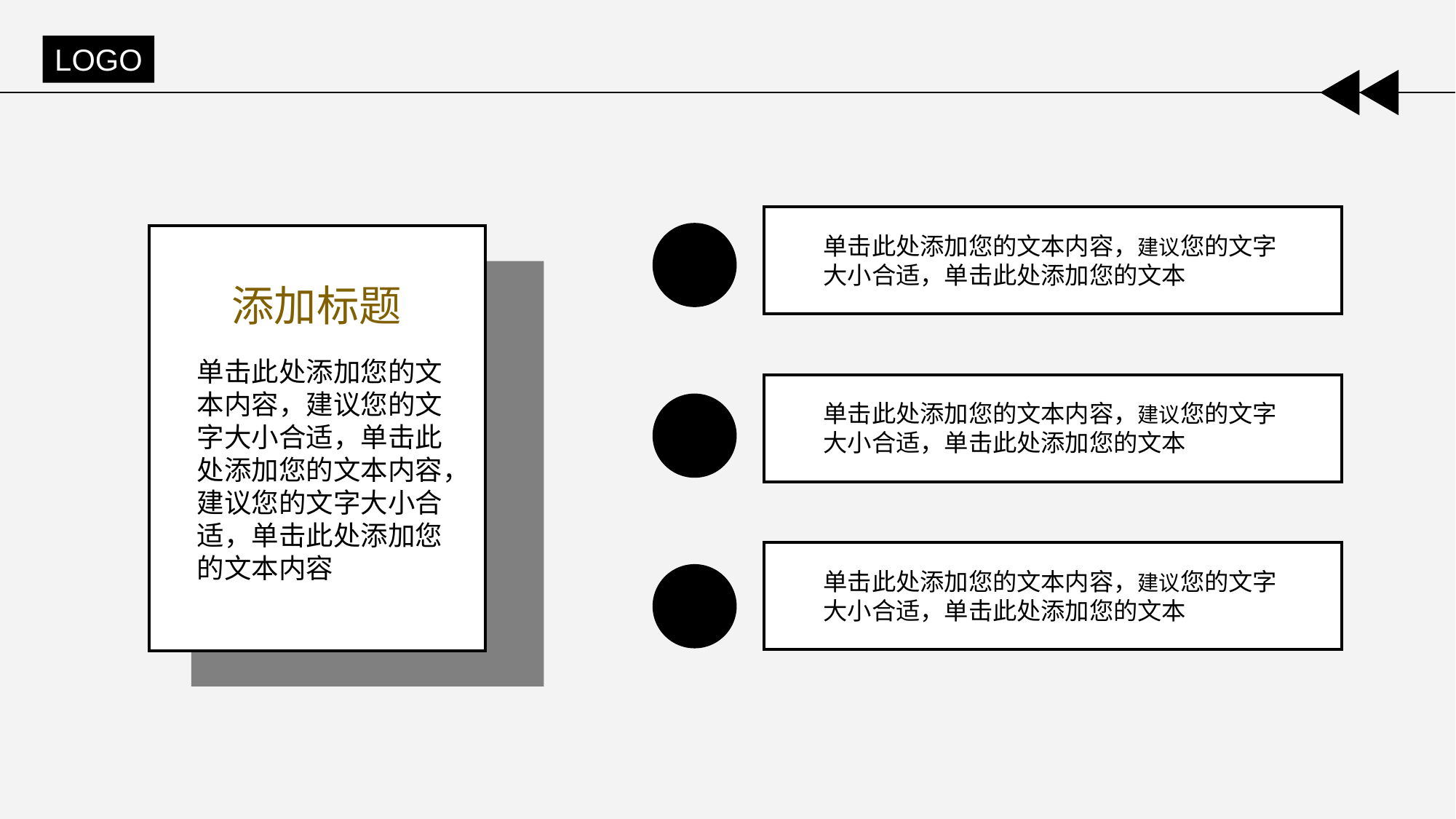

LOGO

单击此处添加您的文本内容，建议您的文字大小合适，单击此处添加您的文本

添加标题
单击此处添加您的文本内容，建议您的文字大小合适，单击此处添加您的文本内容，建议您的文字大小合适，单击此处添加您的文本内容

单击此处添加您的文本内容，建议您的文字大小合适，单击此处添加您的文本

单击此处添加您的文本内容，建议您的文字大小合适，单击此处添加您的文本